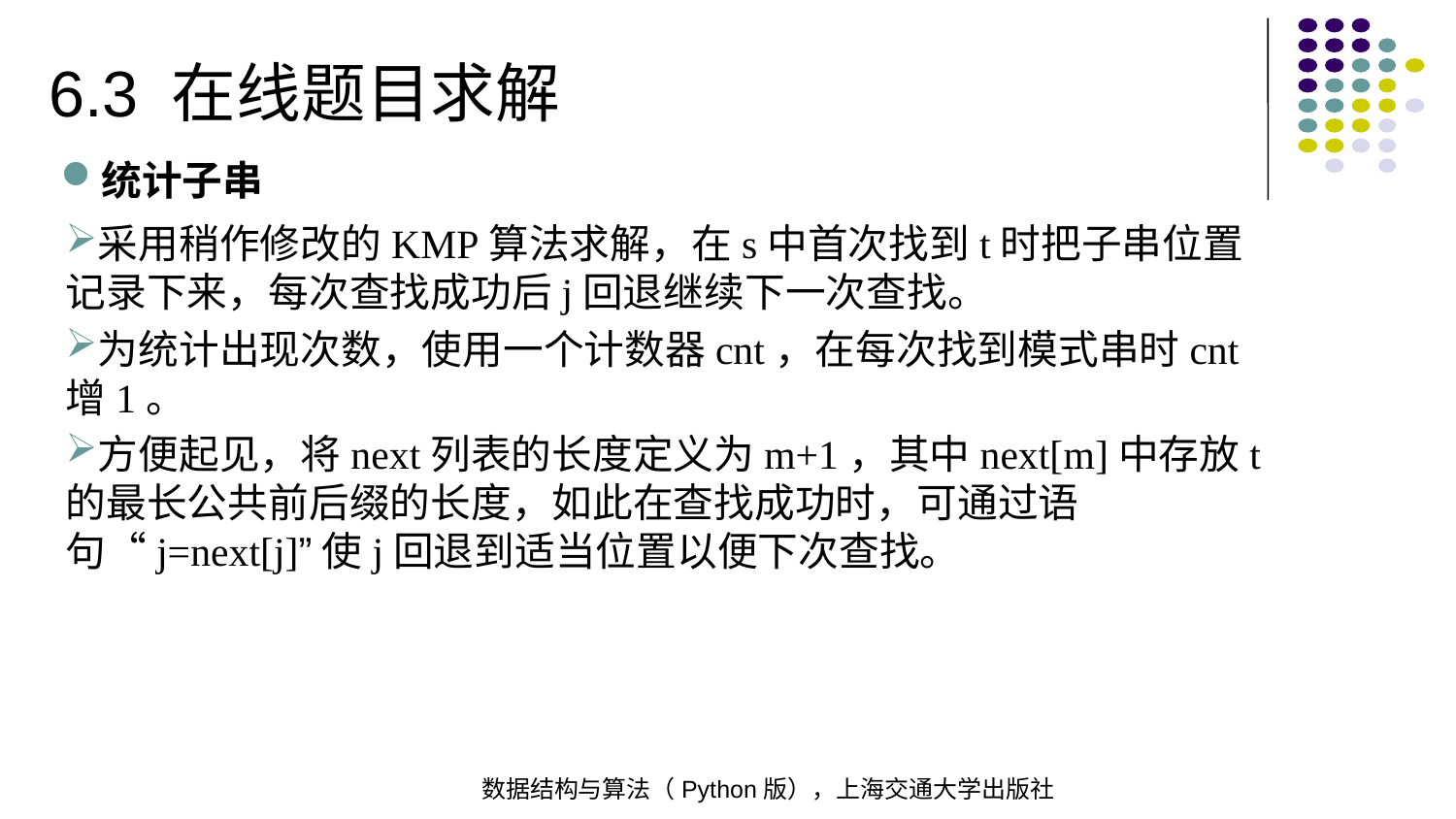

6.3 在线题目求解
统计子串
采用稍作修改的KMP算法求解，在s中首次找到t时把子串位置记录下来，每次查找成功后j回退继续下一次查找。
为统计出现次数，使用一个计数器cnt，在每次找到模式串时cnt增1。
方便起见，将next列表的长度定义为m+1，其中next[m]中存放t的最长公共前后缀的长度，如此在查找成功时，可通过语句“j=next[j]”使j回退到适当位置以便下次查找。